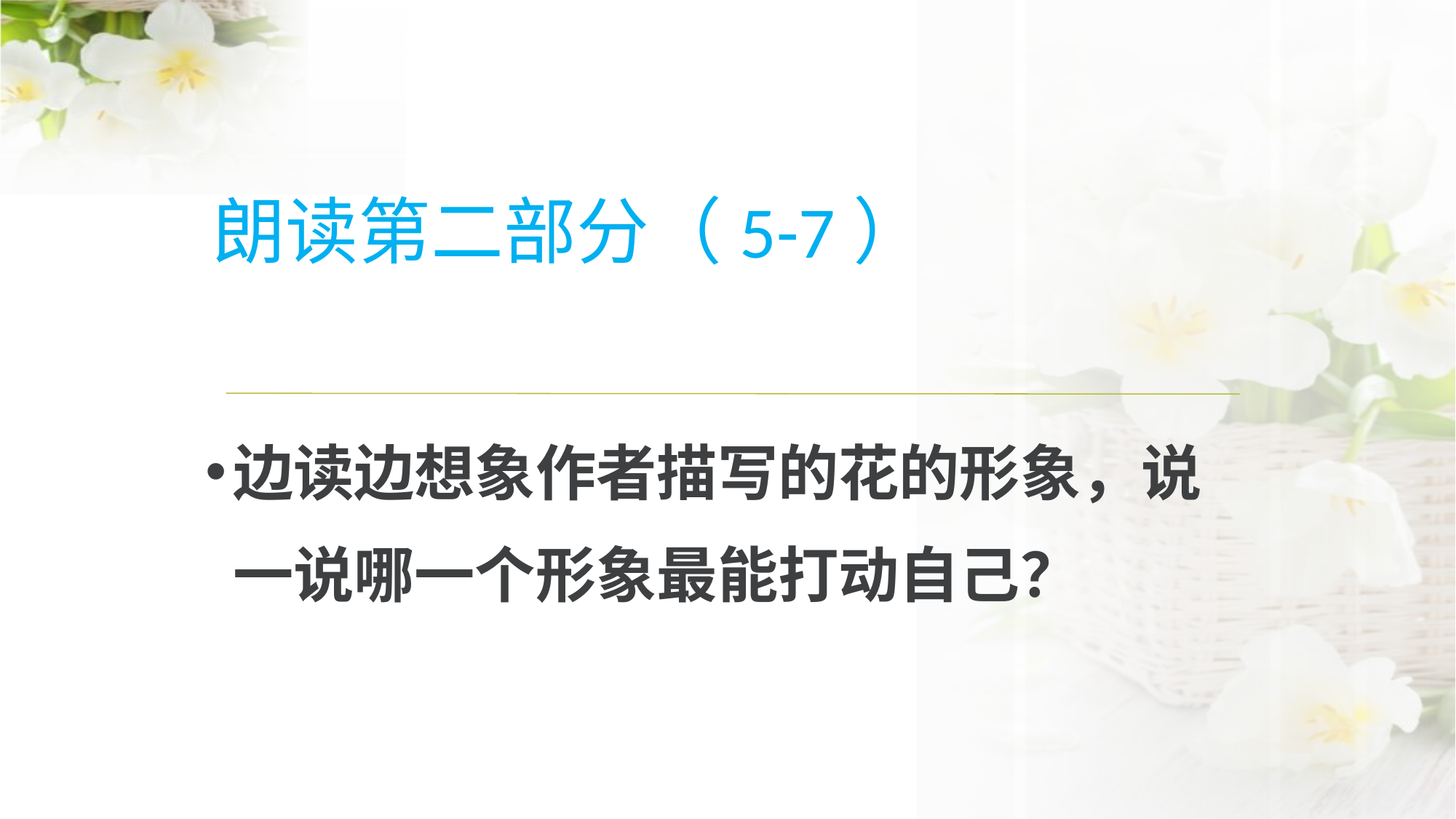

朗读第二部分（5-7）
边读边想象作者描写的花的形象，说一说哪一个形象最能打动自己？